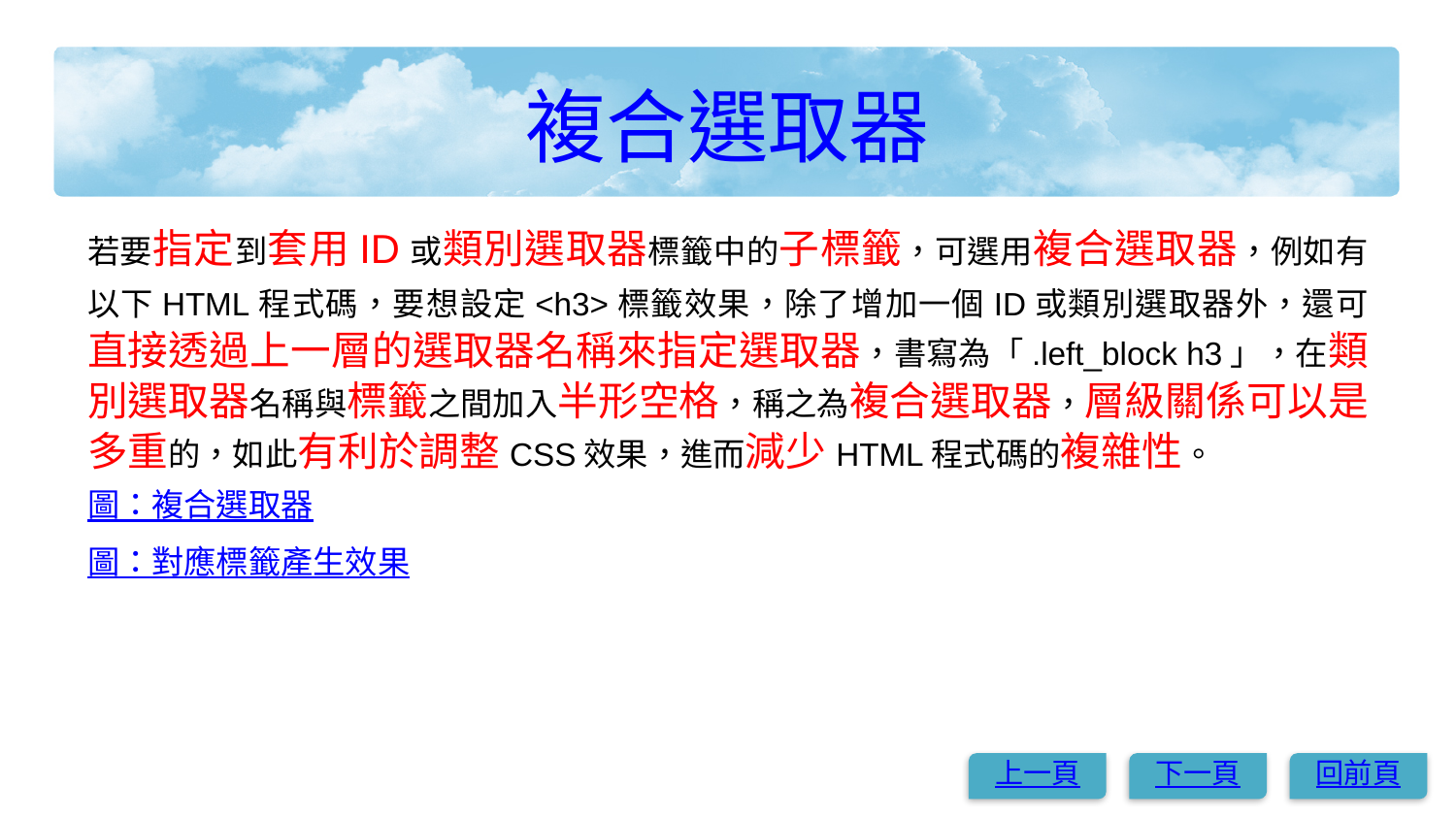

# 複合選取器
若要指定到套用ID或類別選取器標籤中的子標籤，可選用複合選取器，例如有以下HTML程式碼，要想設定<h3>標籤效果，除了增加一個ID或類別選取器外，還可直接透過上一層的選取器名稱來指定選取器，書寫為「.left_block h3」，在類別選取器名稱與標籤之間加入半形空格，稱之為複合選取器，層級關係可以是多重的，如此有利於調整CSS效果，進而減少HTML程式碼的複雜性。
圖：複合選取器
圖：對應標籤產生效果
上一頁
下一頁
回前頁